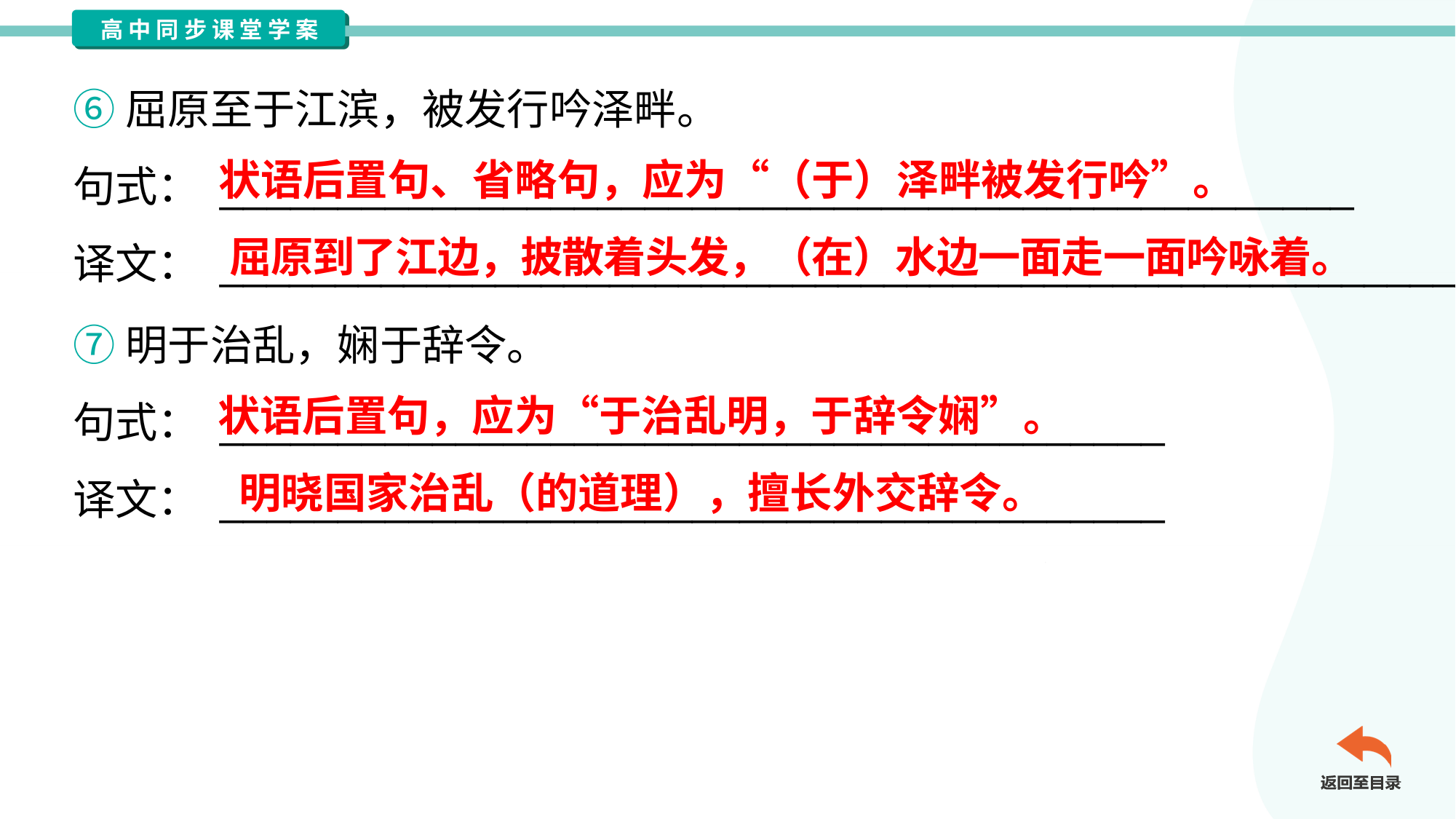

⑥屈原至于江滨，被发行吟泽畔。
句式： ________________________________________________
译文： ________________________________________________________
状语后置句、省略句，应为“（于）泽畔被发行吟”。
屈原到了江边，披散着头发，（在）水边一面走一面吟咏着。
⑦明于治乱，娴于辞令。
句式： ________________________________________
译文： ________________________________________
状语后置句，应为“于治乱明，于辞令娴”。
明晓国家治乱（的道理），擅长外交辞令。